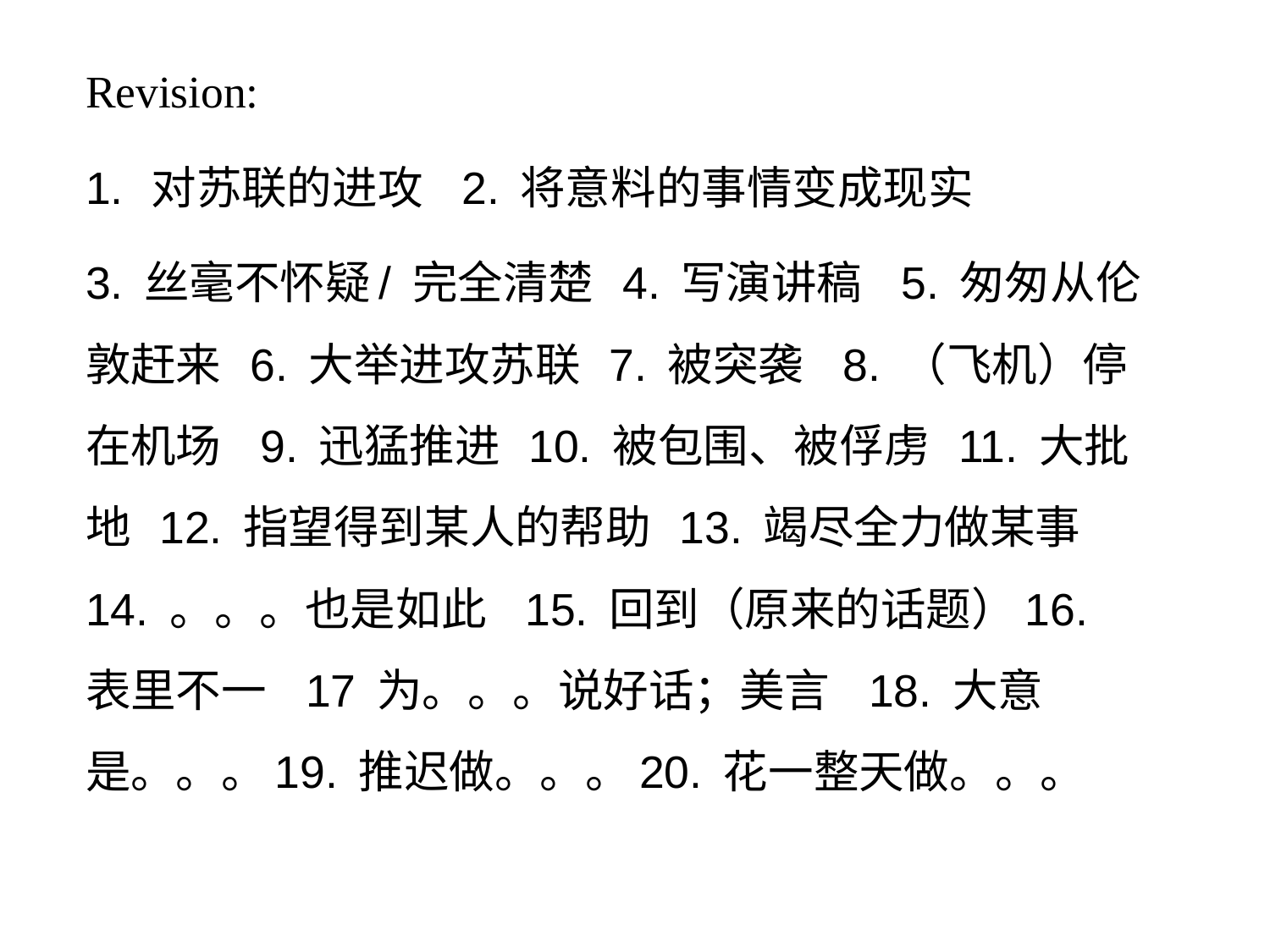

Revision:
对苏联的进攻   2. 将意料的事情变成现实
3. 丝毫不怀疑/ 完全清楚  4. 写演讲稿   5. 匆匆从伦敦赶来  6. 大举进攻苏联  7. 被突袭   8. （飞机）停在机场   9. 迅猛推进  10. 被包围、被俘虏  11. 大批地  12. 指望得到某人的帮助  13. 竭尽全力做某事  14. 。。。也是如此   15. 回到（原来的话题）16. 表里不一   17 为。。。说好话；美言   18. 大意是。。。19. 推迟做。。。20. 花一整天做。。。